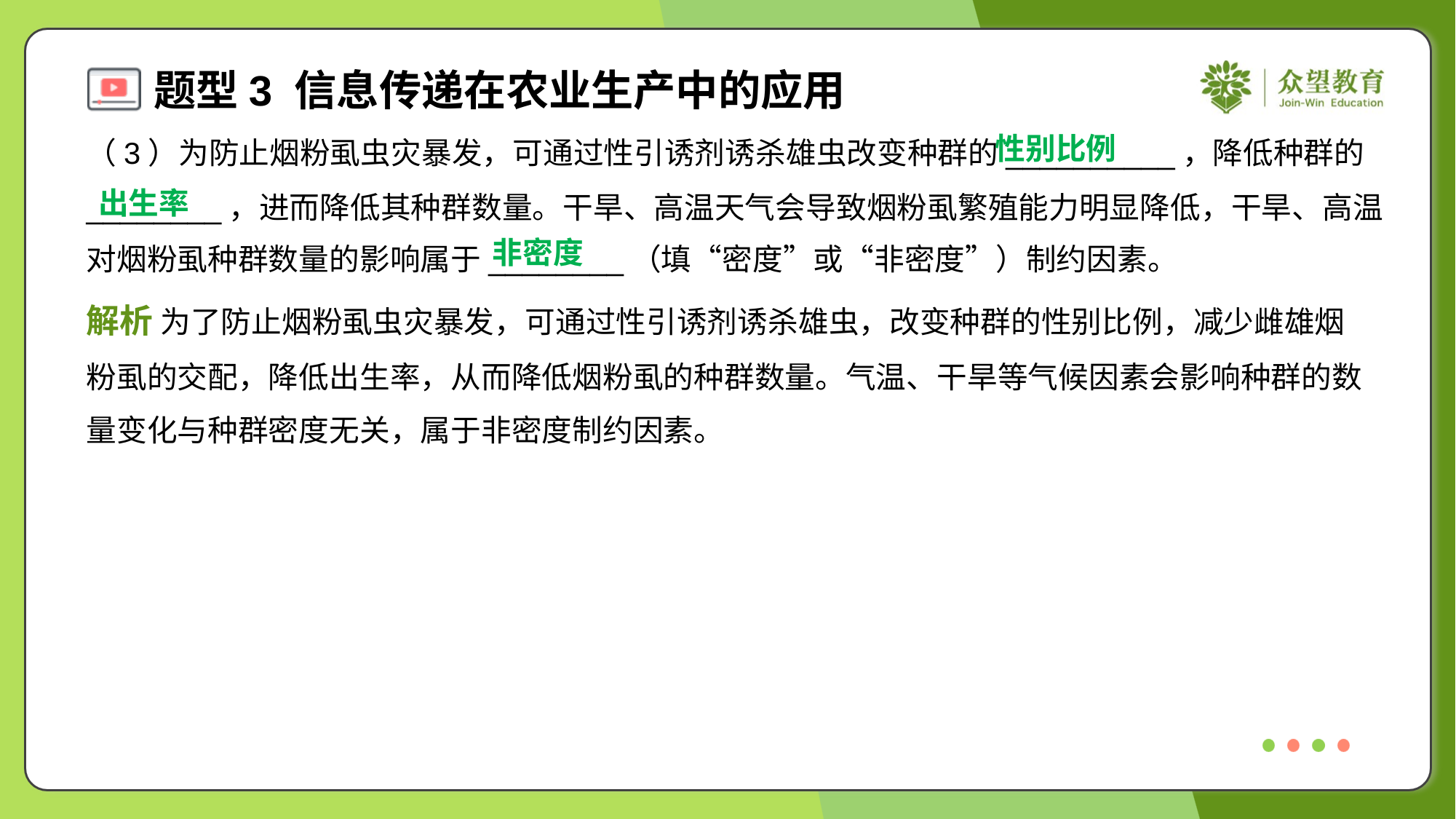

性别比例
（3）为防止烟粉虱虫灾暴发，可通过性引诱剂诱杀雄虫改变种群的__________，降低种群的
________，进而降低其种群数量。干旱、高温天气会导致烟粉虱繁殖能力明显降低，干旱、高温
对烟粉虱种群数量的影响属于________（填“密度”或“非密度”）制约因素。
出生率
非密度
解析 为了防止烟粉虱虫灾暴发，可通过性引诱剂诱杀雄虫，改变种群的性别比例，减少雌雄烟
粉虱的交配，降低出生率，从而降低烟粉虱的种群数量。气温、干旱等气候因素会影响种群的数
量变化与种群密度无关，属于非密度制约因素。